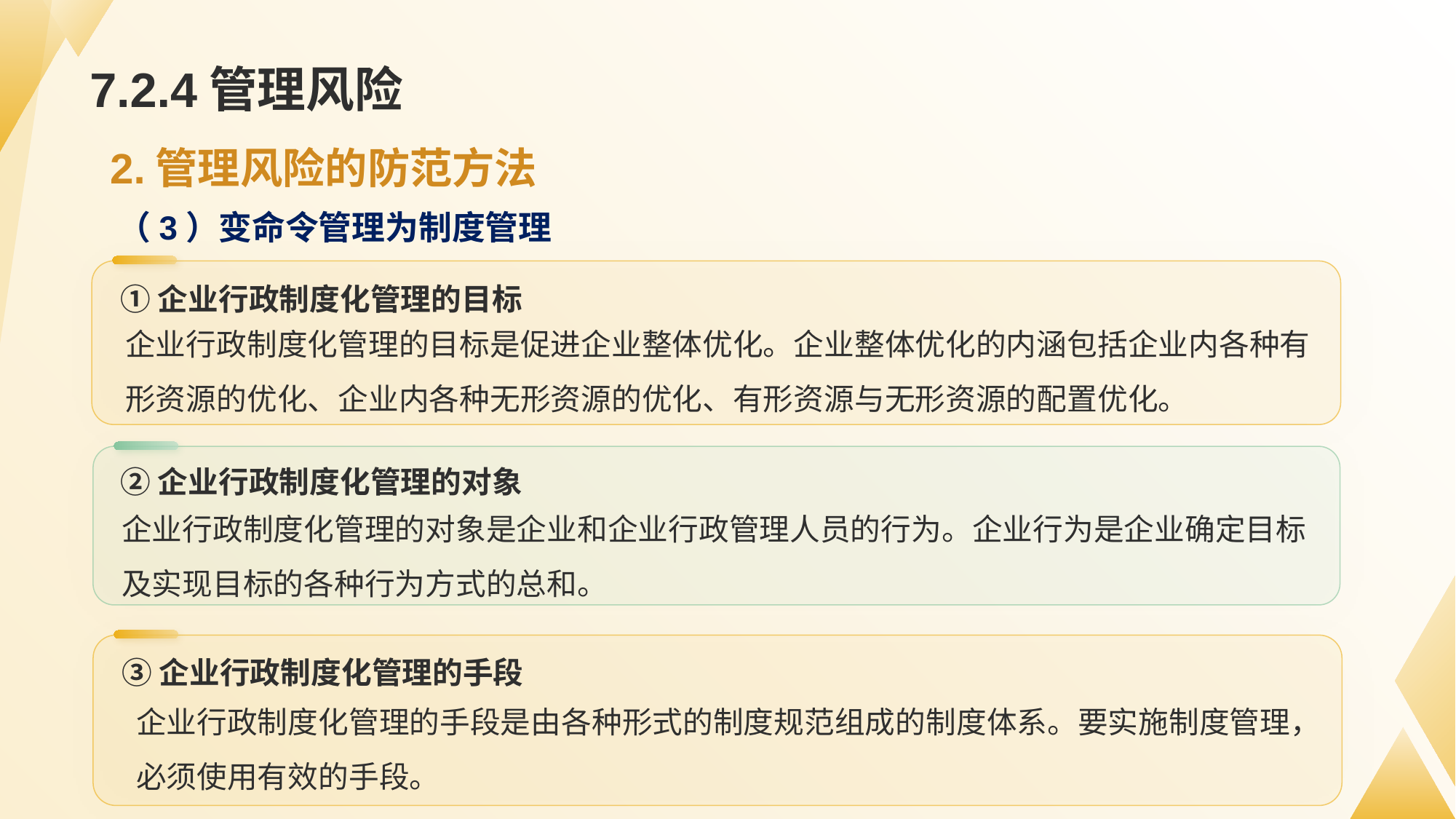

# 7.2.4管理风险
2.管理风险的防范方法
（3）变命令管理为制度管理

①企业行政制度化管理的目标

企业行政制度化管理的目标是促进企业整体优化。企业整体优化的内涵包括企业内各种有形资源的优化、企业内各种无形资源的优化、有形资源与无形资源的配置优化。
②企业行政制度化管理的对象

企业行政制度化管理的对象是企业和企业行政管理人员的行为。企业行为是企业确定目标及实现目标的各种行为方式的总和。

③企业行政制度化管理的手段

企业行政制度化管理的手段是由各种形式的制度规范组成的制度体系。要实施制度管理，必须使用有效的手段。